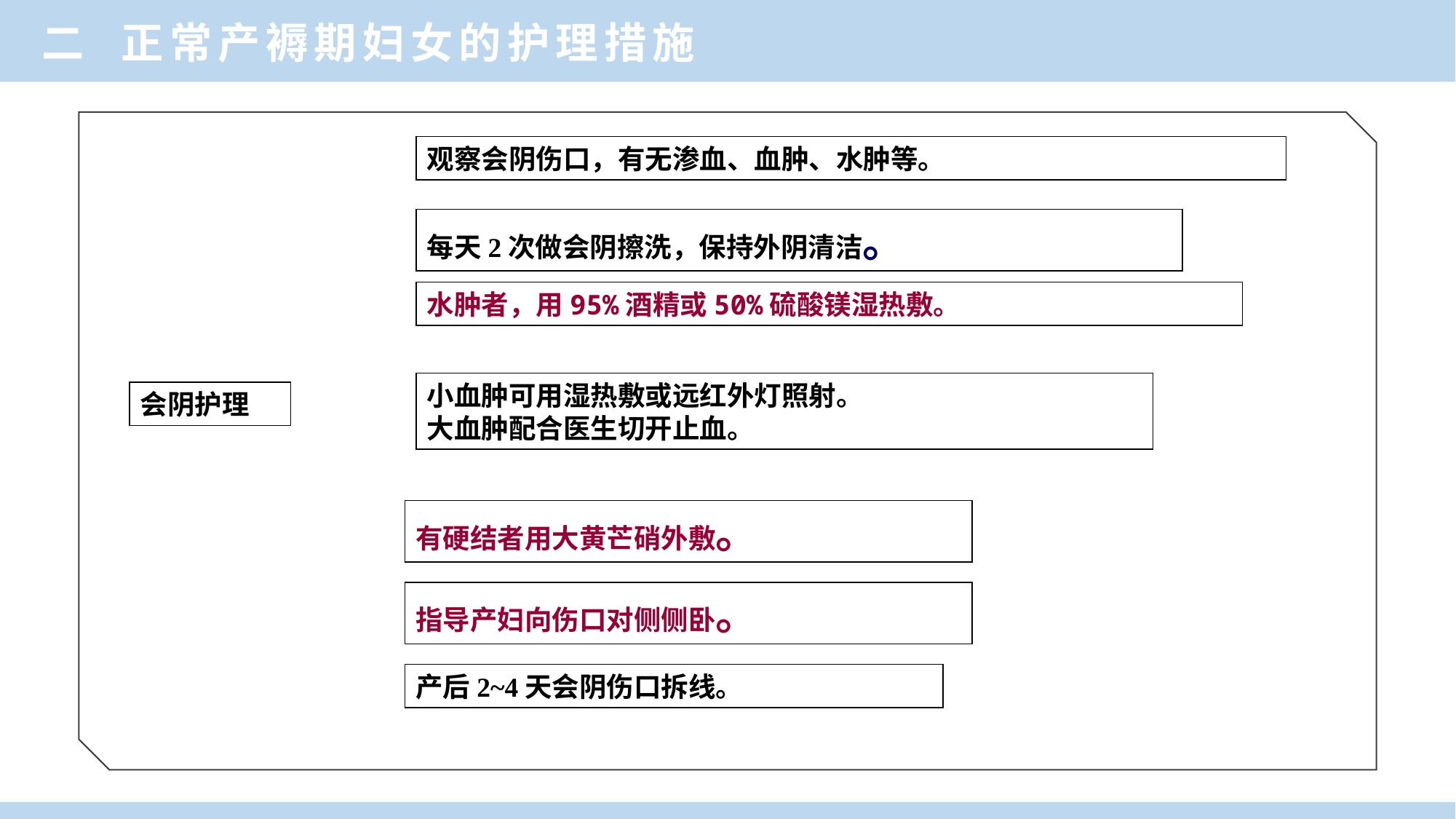

二  正常产褥期妇女的护理措施

观察会阴伤口，有无渗血、血肿、水肿等。
每天2次做会阴擦洗，保持外阴清洁。
水肿者，用95%酒精或50%硫酸镁湿热敷。
小血肿可用湿热敷或远红外灯照射。
大血肿配合医生切开止血。
会阴护理
有硬结者用大黄芒硝外敷。
指导产妇向伤口对侧侧卧。
产后2~4天会阴伤口拆线。